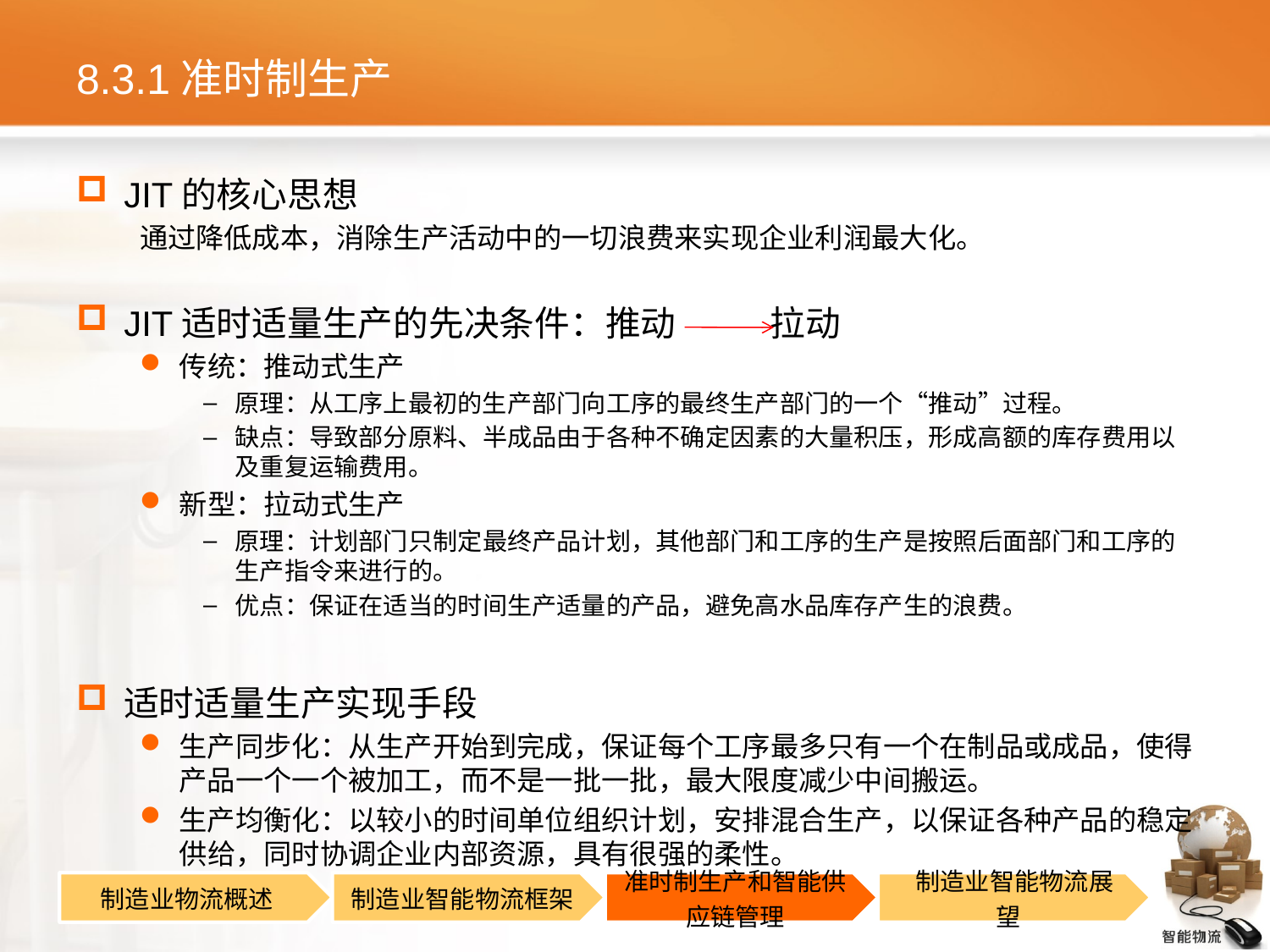

# 8.3.1准时制生产
JIT的核心思想
通过降低成本，消除生产活动中的一切浪费来实现企业利润最大化。

JIT适时适量生产的先决条件：推动            拉动
传统：推动式生产
原理：从工序上最初的生产部门向工序的最终生产部门的一个“推动”过程。
缺点：导致部分原料、半成品由于各种不确定因素的大量积压，形成高额的库存费用以及重复运输费用。
新型：拉动式生产
原理：计划部门只制定最终产品计划，其他部门和工序的生产是按照后面部门和工序的生产指令来进行的。
优点：保证在适当的时间生产适量的产品，避免高水品库存产生的浪费。

适时适量生产实现手段
生产同步化：从生产开始到完成，保证每个工序最多只有一个在制品或成品，使得产品一个一个被加工，而不是一批一批，最大限度减少中间搬运。
生产均衡化：以较小的时间单位组织计划，安排混合生产，以保证各种产品的稳定供给，同时协调企业内部资源，具有很强的柔性。